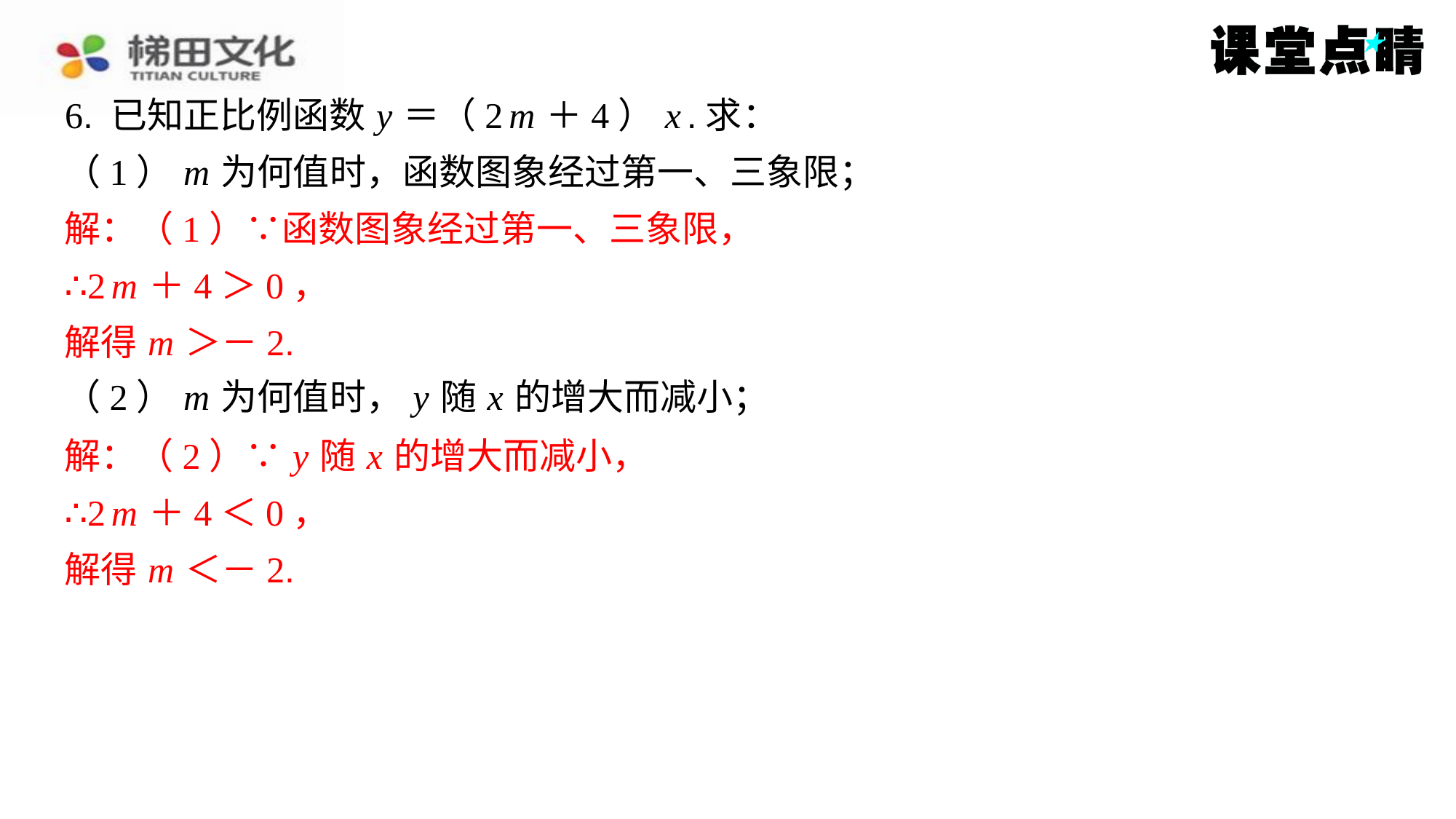

6. 已知正比例函数 y ＝（2 m ＋4） x .求：
（1） m 为何值时，函数图象经过第一、三象限；
解：（1）∵函数图象经过第一、三象限，
∴2 m ＋4＞0，
解得 m ＞－2.
（2） m 为何值时， y 随 x 的增大而减小；
解：（2）∵ y 随 x 的增大而减小，
∴2 m ＋4＜0，
解得 m ＜－2.
解：（1）∵函数图象经过第一、三象限，
∴2 m ＋4＞0，
解得 m ＞－2.
解：（2）∵ y 随 x 的增大而减小，
∴2 m ＋4＜0，
解得 m ＜－2.